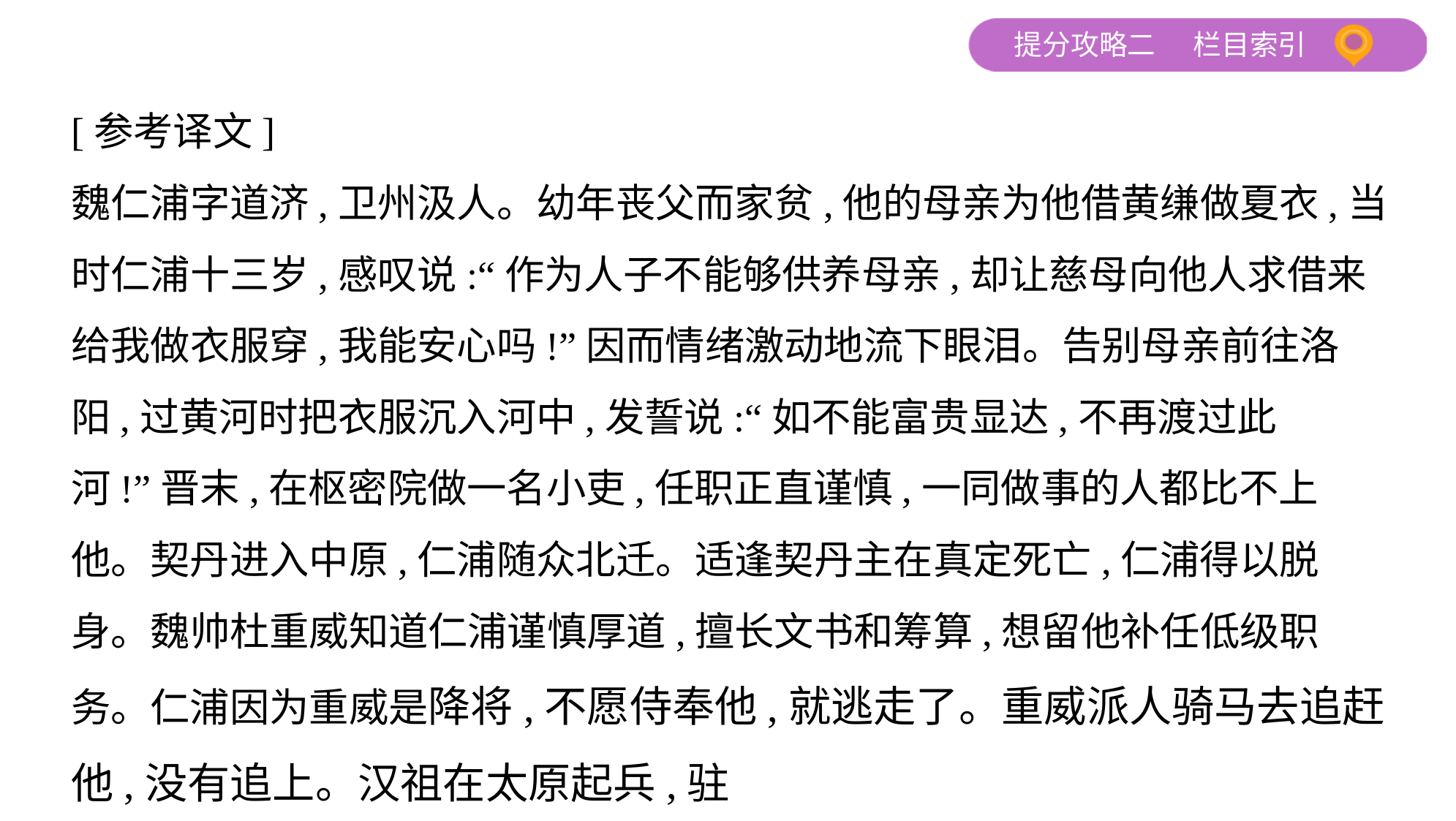

[参考译文]
魏仁浦字道济,卫州汲人。幼年丧父而家贫,他的母亲为他借黄缣做夏衣,当时仁浦十三岁,感叹说:“作为人子不能够供养母亲,却让慈母向他人求借来给我做衣服穿,我能安心吗!”因而情绪激动地流下眼泪。告别母亲前往洛阳,过黄河时把衣服沉入河中,发誓说:“如不能富贵显达,不再渡过此河!”晋末,在枢密院做一名小吏,任职正直谨慎,一同做事的人都比不上他。契丹进入中原,仁浦随众北迁。适逢契丹主在真定死亡,仁浦得以脱身。魏帅杜重威知道仁浦谨慎厚道,擅长文书和筹算,想留他补任低级职务。仁浦因为重威是降将,不愿侍奉他,就逃走了。重威派人骑马去追赶他,没有追上。汉祖在太原起兵,驻